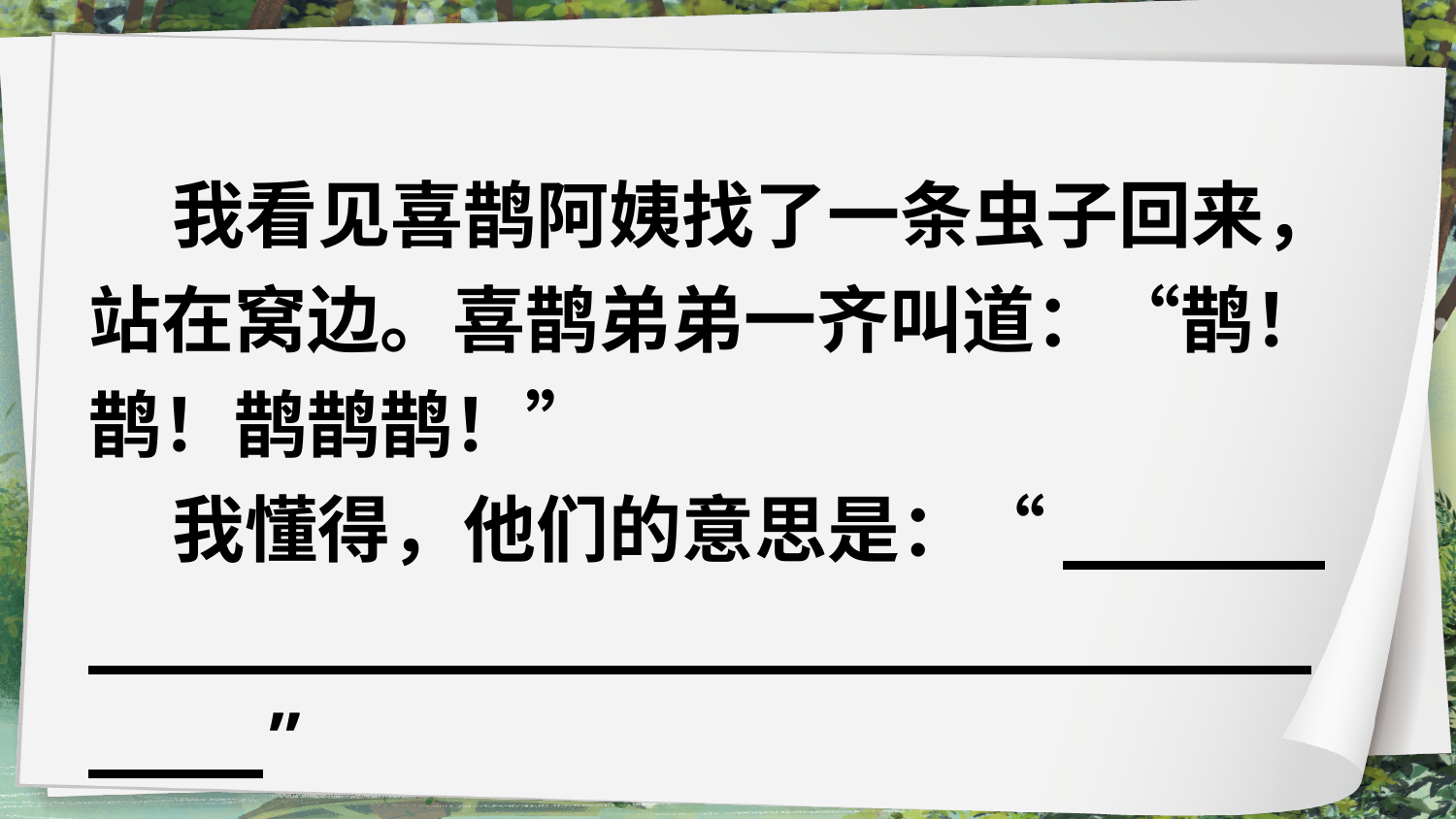

我看见喜鹊阿姨找了一条虫子回来，站在窝边。喜鹊弟弟一齐叫道：“鹊！鹊！鹊鹊鹊！”
    我懂得，他们的意思是：“______
________________________________”